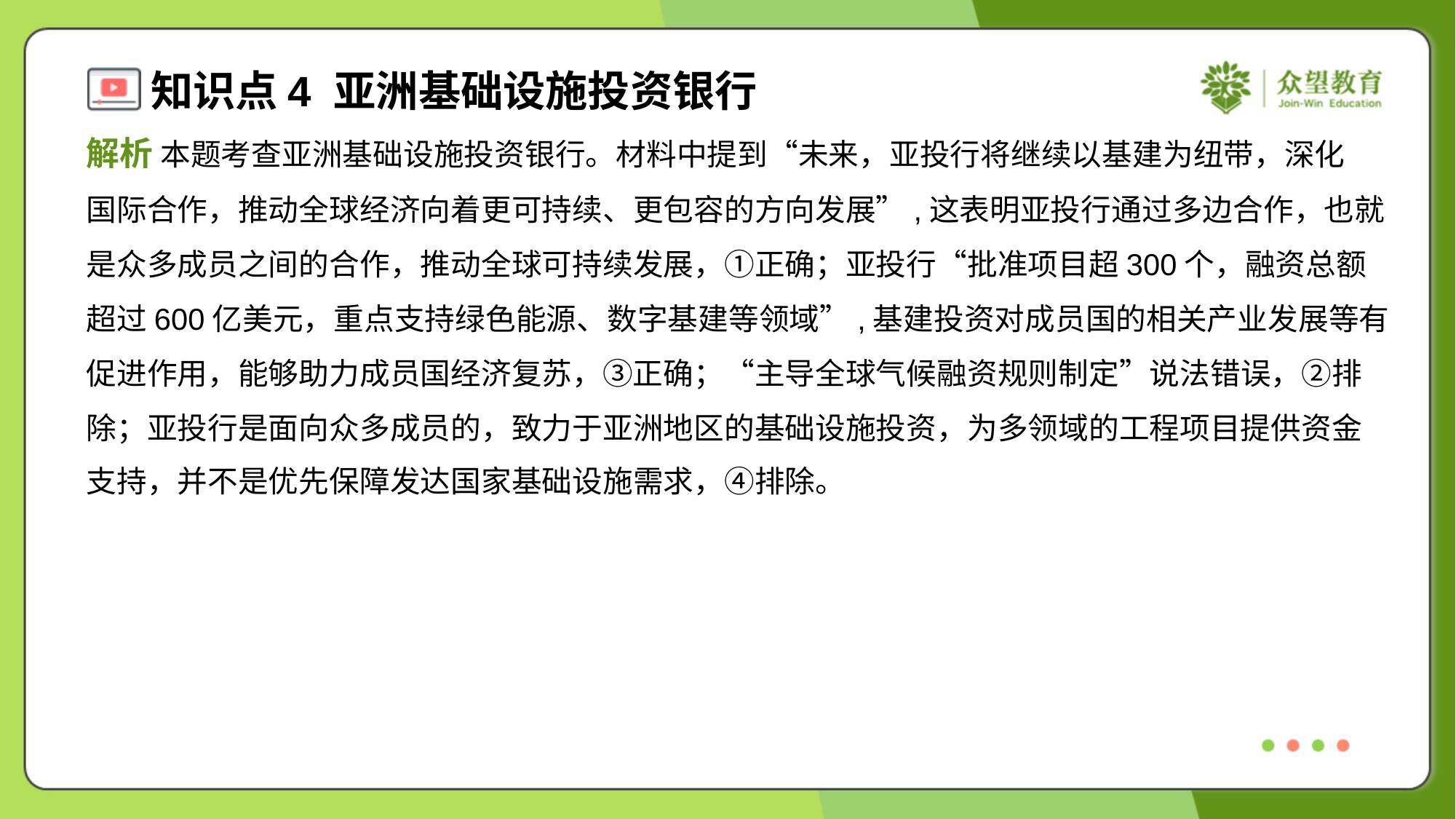

解析 本题考查亚洲基础设施投资银行。材料中提到“未来，亚投行将继续以基建为纽带，深化
国际合作，推动全球经济向着更可持续、更包容的方向发展”,这表明亚投行通过多边合作，也就
是众多成员之间的合作，推动全球可持续发展，①正确；亚投行“批准项目超300个，融资总额
超过600亿美元，重点支持绿色能源、数字基建等领域”,基建投资对成员国的相关产业发展等有
促进作用，能够助力成员国经济复苏，③正确；“主导全球气候融资规则制定”说法错误，②排
除；亚投行是面向众多成员的，致力于亚洲地区的基础设施投资，为多领域的工程项目提供资金
支持，并不是优先保障发达国家基础设施需求，④排除。